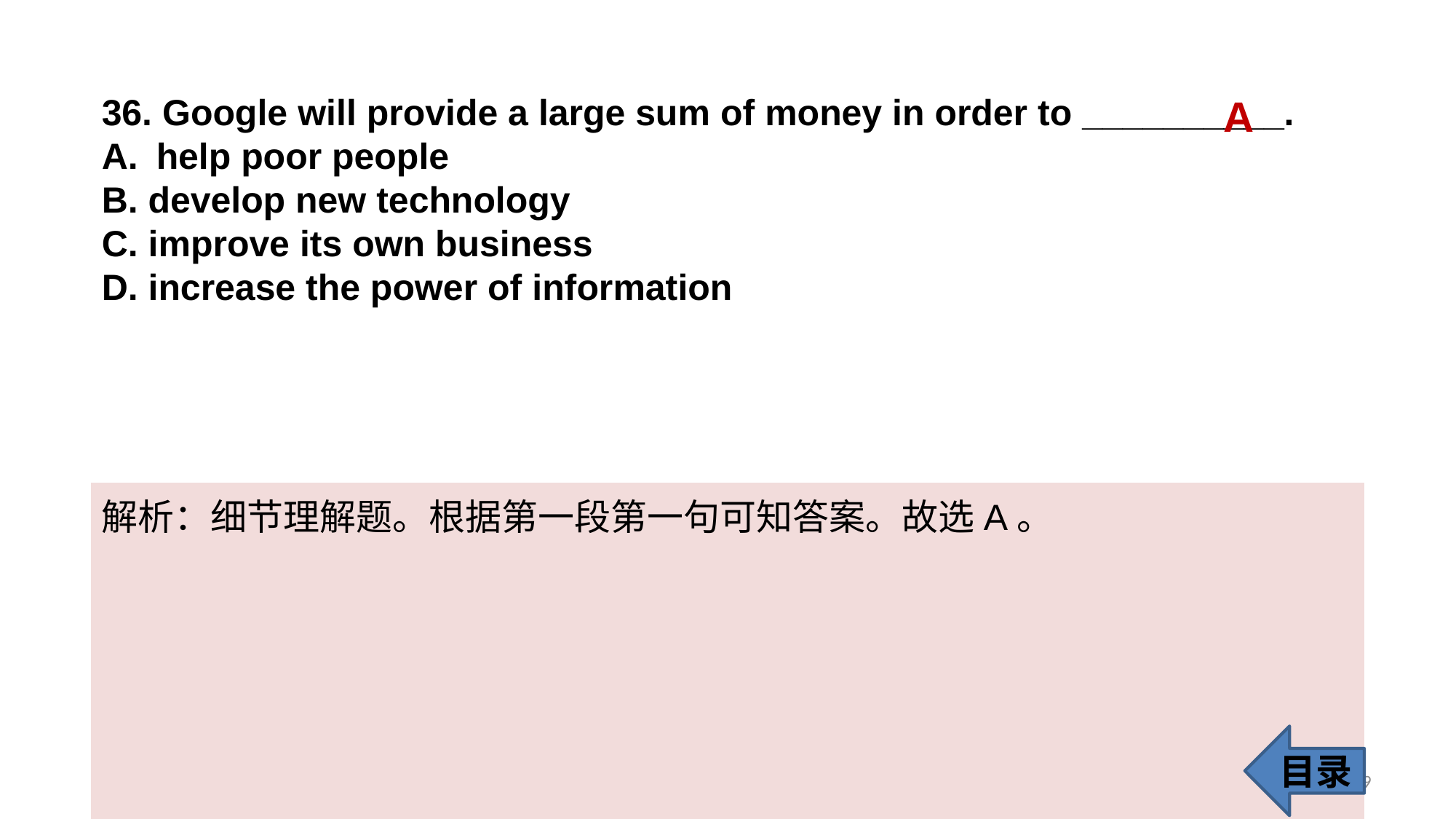

36. Google will provide a large sum of money in order to __________.
help poor people
B. develop new technology
C. improve its own business
D. increase the power of information

A

解析：细节理解题。根据第一段第一句可知答案。故选A。
目录
39